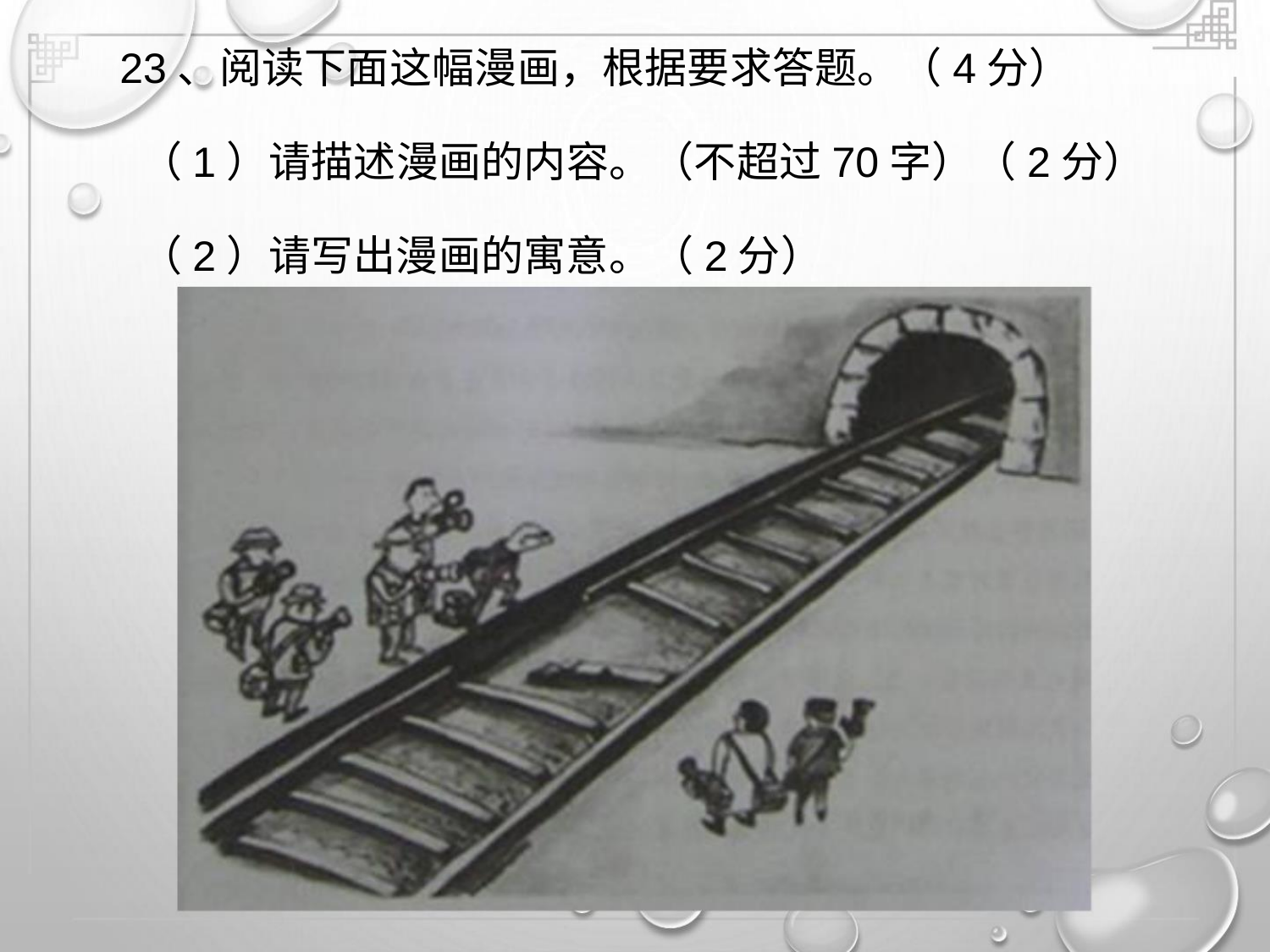

23、阅读下面这幅漫画，根据要求答题。（4分）
（1）请描述漫画的内容。（不超过70字）（2分）
（2）请写出漫画的寓意。（2分）